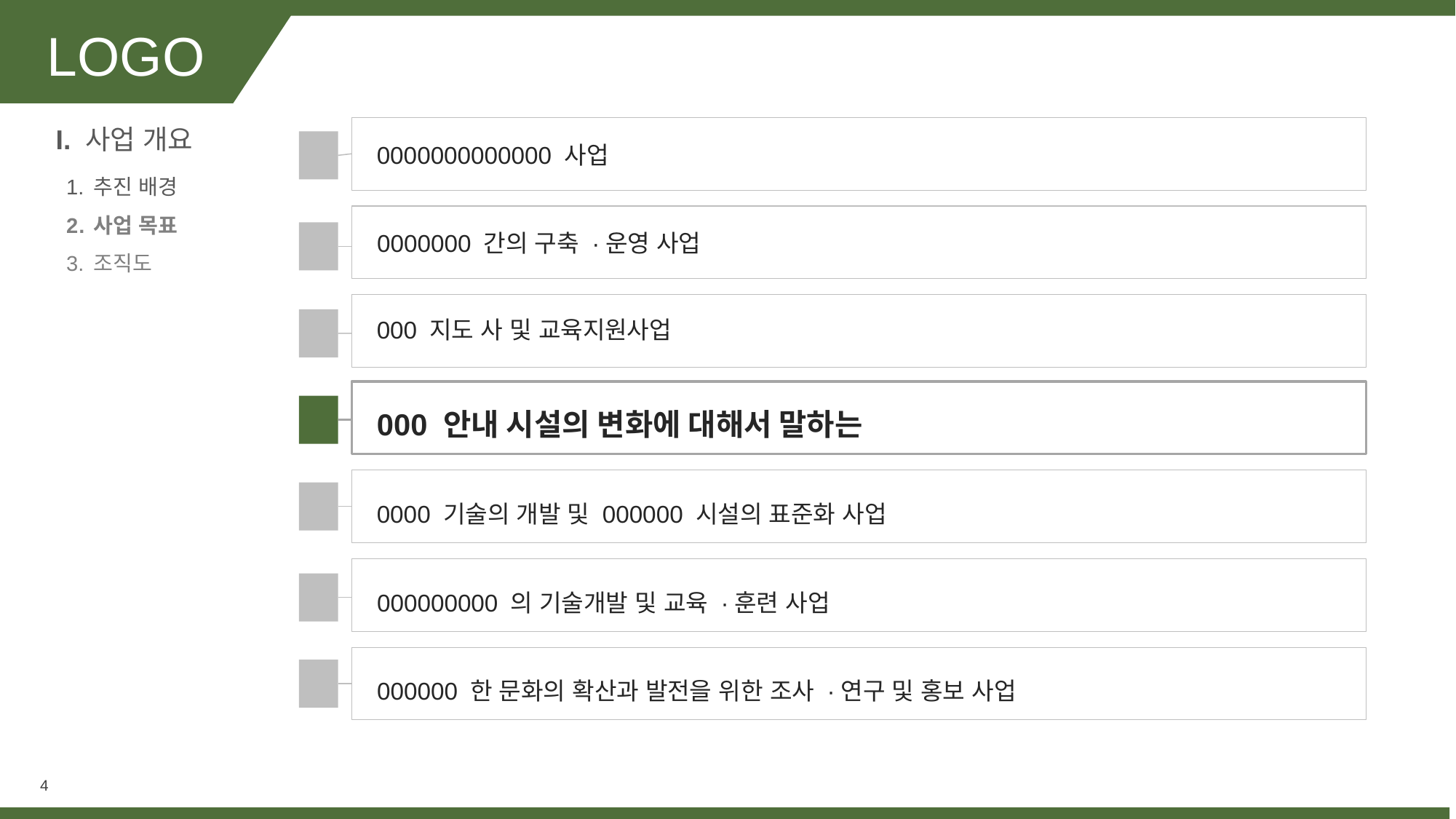

LOGO
I. 사업 개요

0000000000000 사업
01
추진 배경
사업 목표
조직도

0000000 간의 구축 ·운영 사업
02

000 지도 사 및 교육지원사업
03

000 안내 시설의 변화에 대해서 말하는
04

0000 기술의 개발 및 000000 시설의 표준화 사업
05

000000000 의 기술개발 및 교육 ·훈련 사업
06

000000 한 문화의 확산과 발전을 위한 조사 ·연구 및 홍보 사업
07